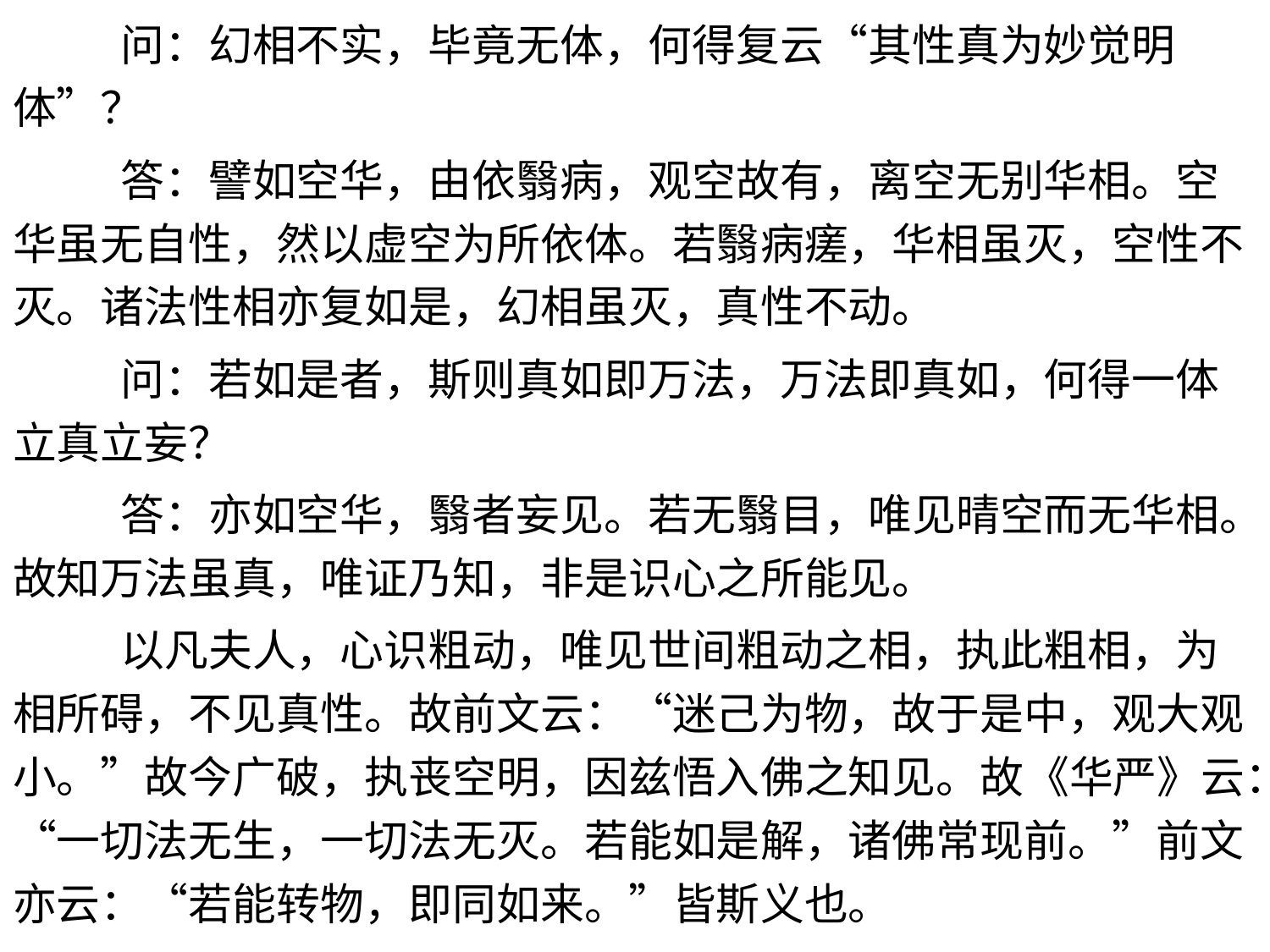

问：幻相不实，毕竟无体，何得复云“其性真为妙觉明体”？
          答：譬如空华，由依翳病，观空故有，离空无别华相。空华虽无自性，然以虚空为所依体。若翳病瘥，华相虽灭，空性不灭。诸法性相亦复如是，幻相虽灭，真性不动。
          问：若如是者，斯则真如即万法，万法即真如，何得一体立真立妄？
          答：亦如空华，翳者妄见。若无翳目，唯见晴空而无华相。故知万法虽真，唯证乃知，非是识心之所能见。
          以凡夫人，心识粗动，唯见世间粗动之相，执此粗相，为相所碍，不见真性。故前文云：“迷己为物，故于是中，观大观小。”故今广破，执丧空明，因兹悟入佛之知见。故《华严》云：“一切法无生，一切法无灭。若能如是解，诸佛常现前。”前文亦云：“若能转物，即同如来。”皆斯义也。